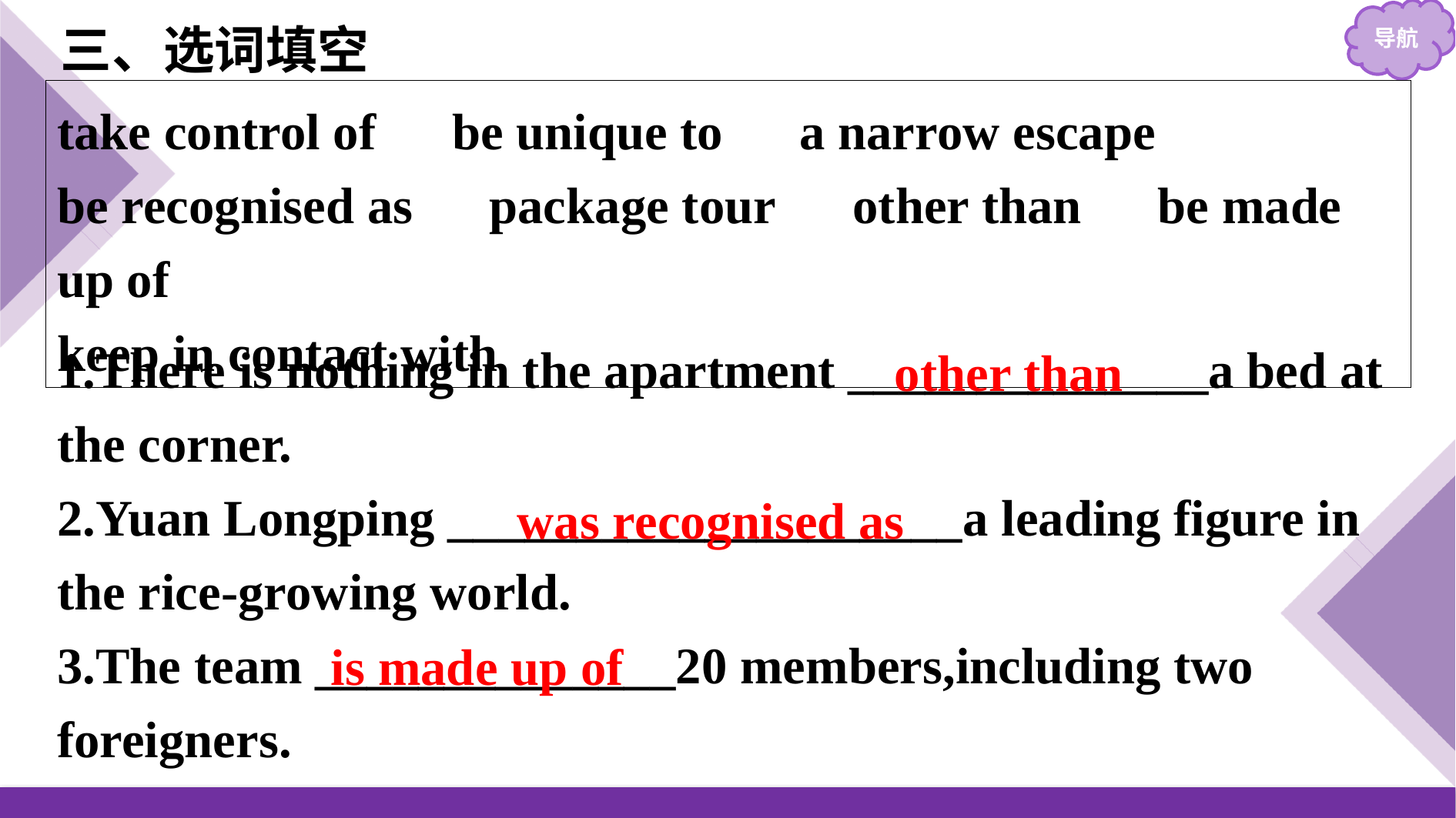

三、选词填空
take control of　be unique to　a narrow escape
be recognised as　package tour　other than　be made up of
keep in contact with
1.There is nothing in the apartment ______________a bed at the corner.
2.Yuan Longping ____________________a leading figure in the rice-growing world.
3.The team ______________20 members,including two foreigners.
other than
was recognised as
is made up of